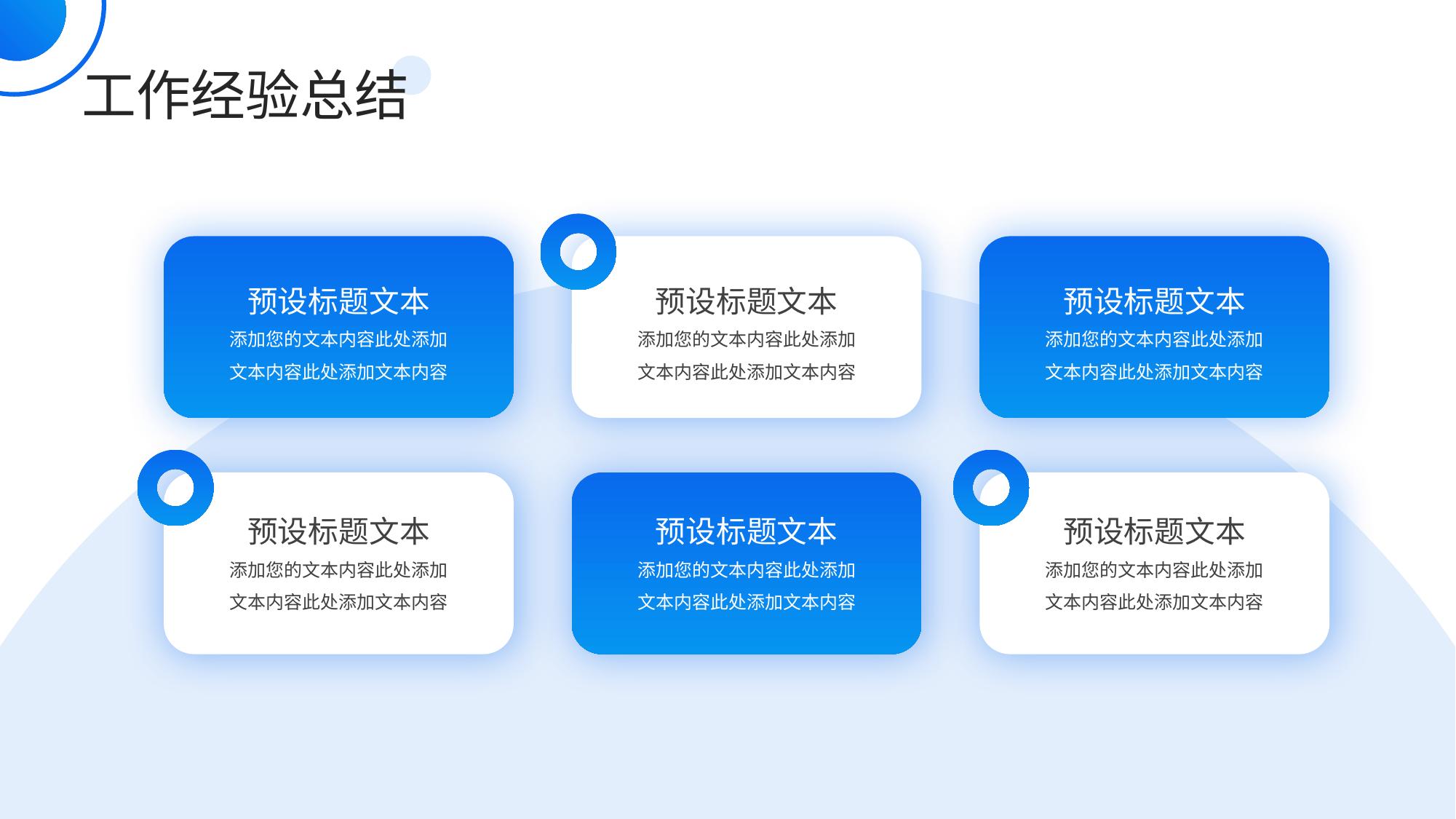

预设标题文本
预设标题文本
预设标题文本
添加您的文本内容此处添加文本内容此处添加文本内容
添加您的文本内容此处添加文本内容此处添加文本内容
添加您的文本内容此处添加文本内容此处添加文本内容

预设标题文本
预设标题文本
预设标题文本
添加您的文本内容此处添加文本内容此处添加文本内容
添加您的文本内容此处添加文本内容此处添加文本内容
添加您的文本内容此处添加文本内容此处添加文本内容